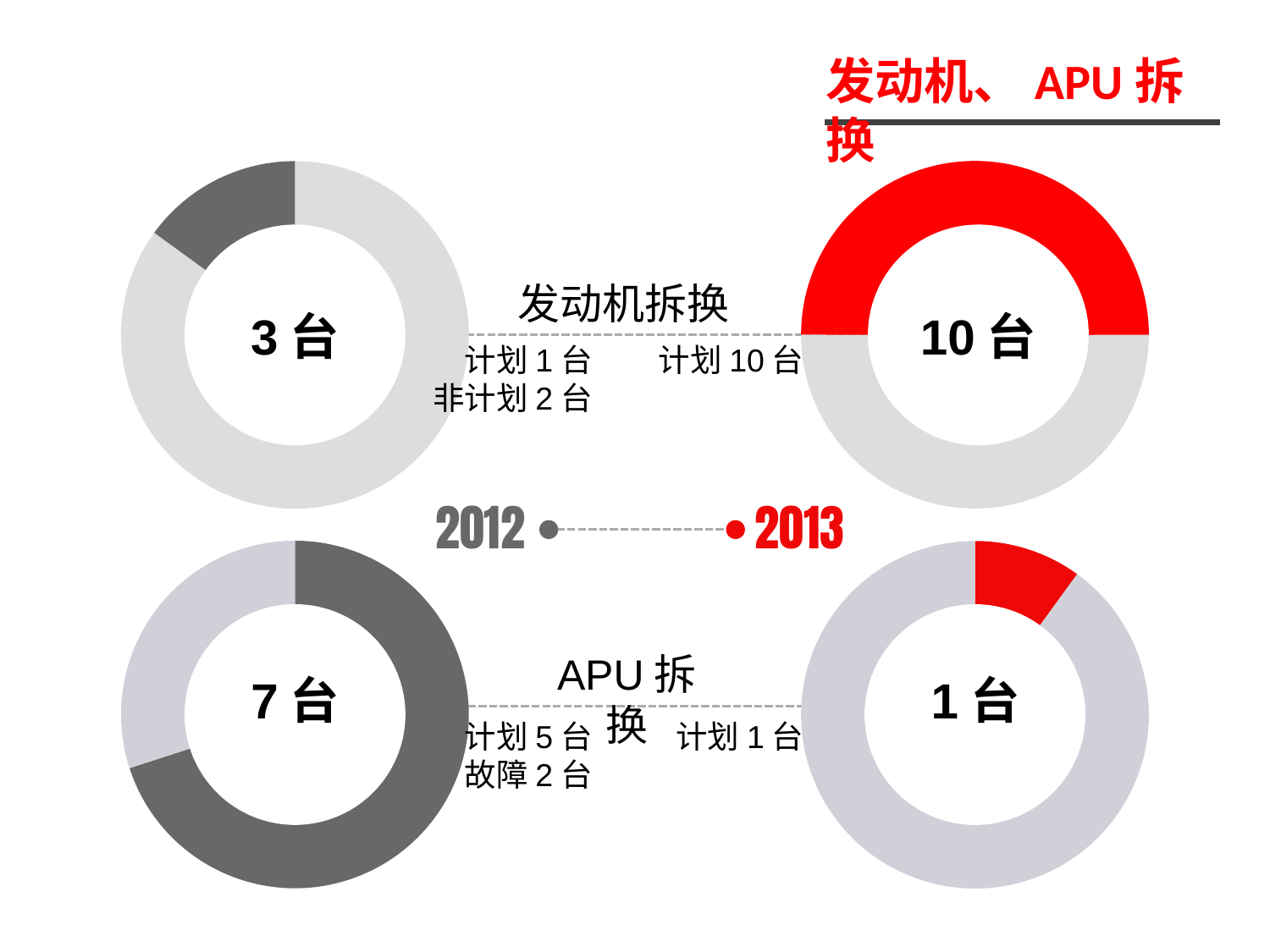

发动机、APU拆换

### Chart

| Category | 销售额 |
|---|---|
| 第一季度 | 10.0 |
| 第三季度 | 10.0 |

### Chart

| Category | 销售额 |
|---|---|
| 第一季度 | 17.0 |
| 第三季度 | 3.0 |
3台
10台
发动机拆换

计划1台
非计划2台
计划10台
2012
2013

### Chart

| Category | 销售额 |
|---|---|
| 第一季度 | 7.0 |
| 第四季度 | 3.0 |

### Chart

| Category | 销售额 |
|---|---|
| 第一季度 | 1.0 |
| 第四季度 | 9.0 |

APU拆换
1台
7台
计划5台
故障2台
计划1台